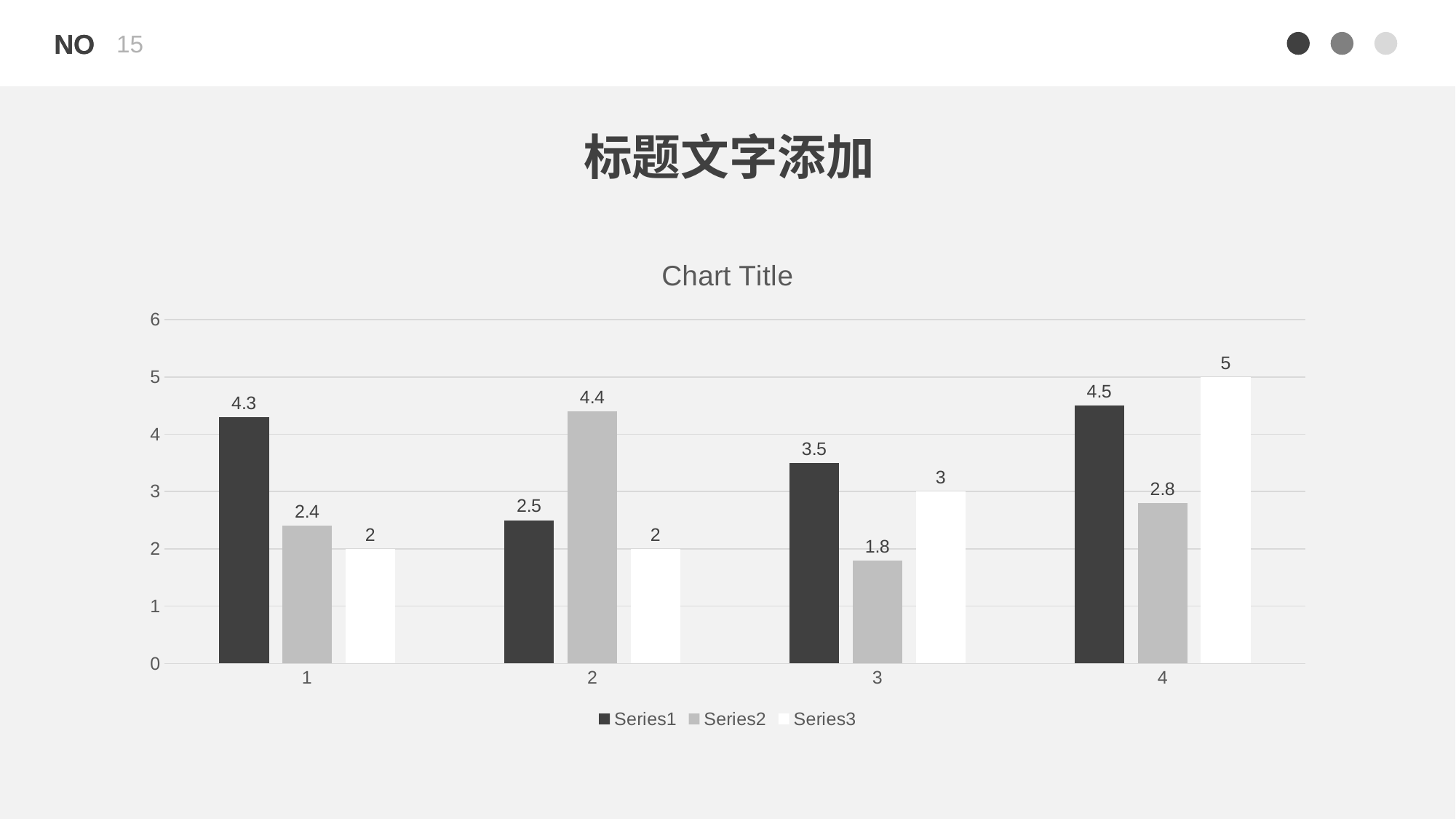

15
标题文字添加

### Chart:

| Category |  |  |  |
|---|---|---|---|